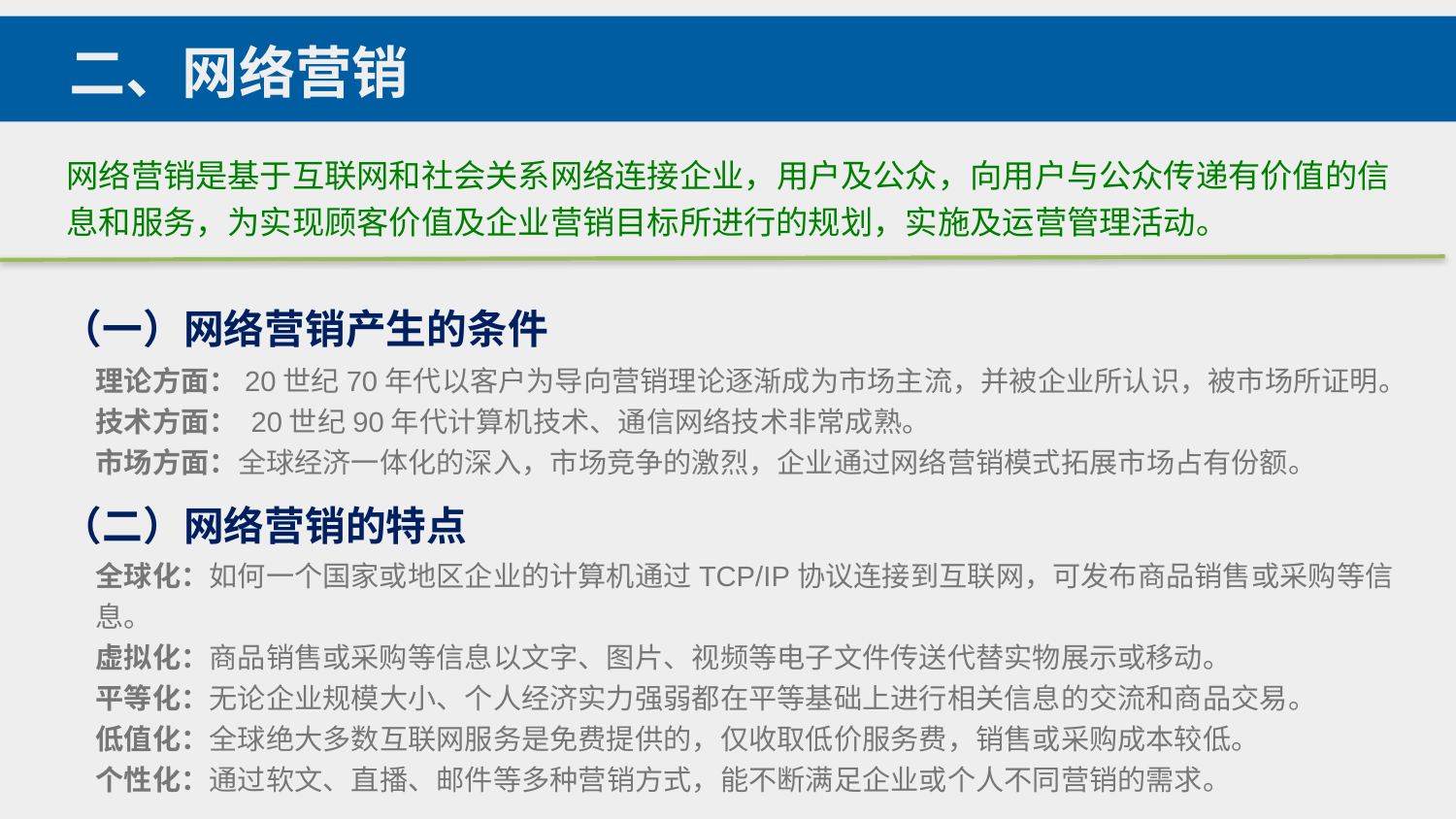

二、网络营销
网络营销是基于互联网和社会关系网络连接企业，用户及公众，向用户与公众传递有价值的信息和服务，为实现顾客价值及企业营销目标所进行的规划，实施及运营管理活动。
（一）网络营销产生的条件
理论方面：20世纪70年代以客户为导向营销理论逐渐成为市场主流，并被企业所认识，被市场所证明。
技术方面： 20世纪90年代计算机技术、通信网络技术非常成熟。
市场方面：全球经济一体化的深入，市场竞争的激烈，企业通过网络营销模式拓展市场占有份额。
（二）网络营销的特点
全球化：如何一个国家或地区企业的计算机通过TCP/IP协议连接到互联网，可发布商品销售或采购等信息。
虚拟化：商品销售或采购等信息以文字、图片、视频等电子文件传送代替实物展示或移动。
平等化：无论企业规模大小、个人经济实力强弱都在平等基础上进行相关信息的交流和商品交易。
低值化：全球绝大多数互联网服务是免费提供的，仅收取低价服务费，销售或采购成本较低。
个性化：通过软文、直播、邮件等多种营销方式，能不断满足企业或个人不同营销的需求。